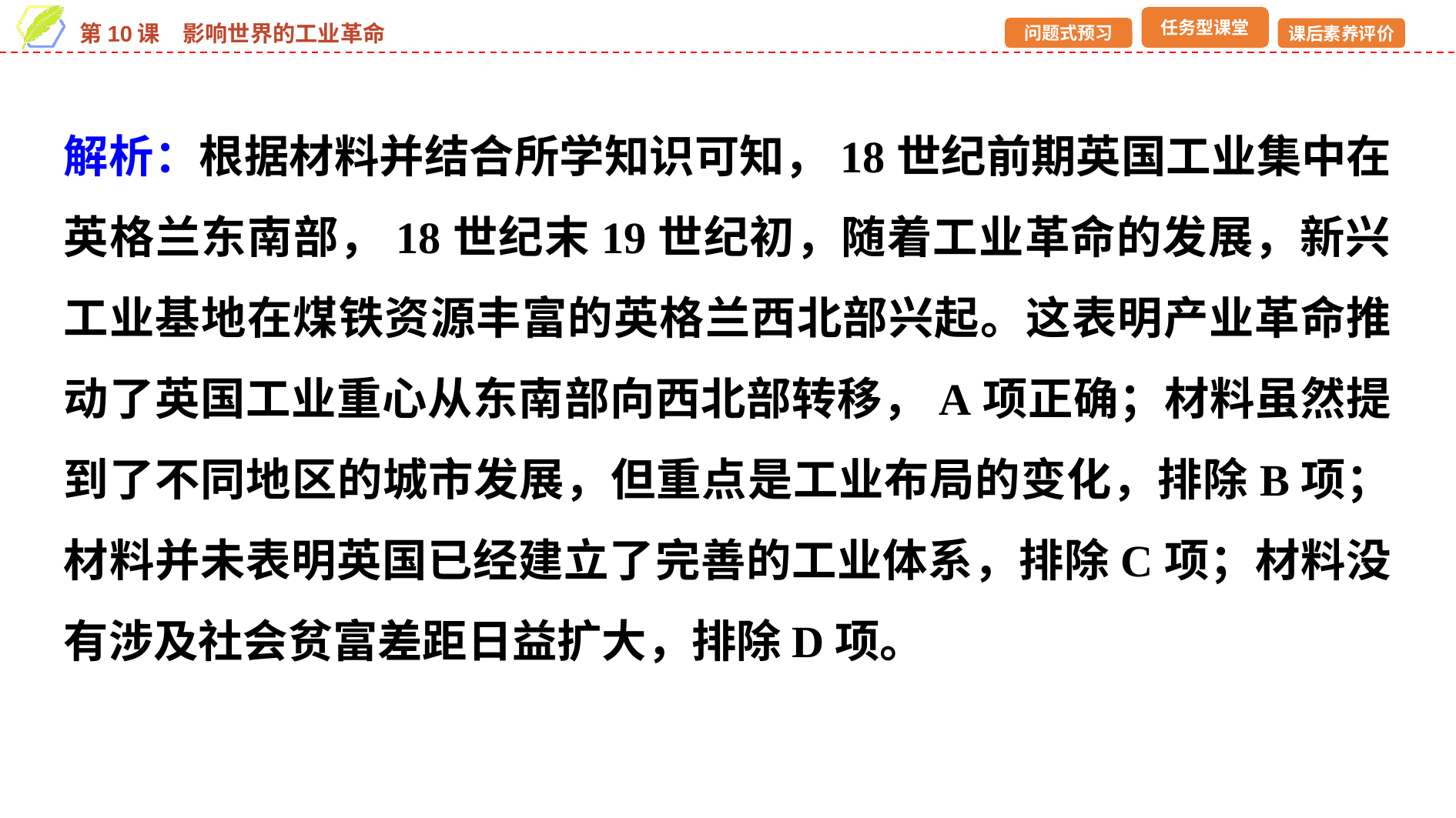

解析：根据材料并结合所学知识可知，18世纪前期英国工业集中在英格兰东南部，18世纪末19世纪初，随着工业革命的发展，新兴工业基地在煤铁资源丰富的英格兰西北部兴起。这表明产业革命推动了英国工业重心从东南部向西北部转移，A项正确；材料虽然提到了不同地区的城市发展，但重点是工业布局的变化，排除B项；材料并未表明英国已经建立了完善的工业体系，排除C项；材料没有涉及社会贫富差距日益扩大，排除D项。